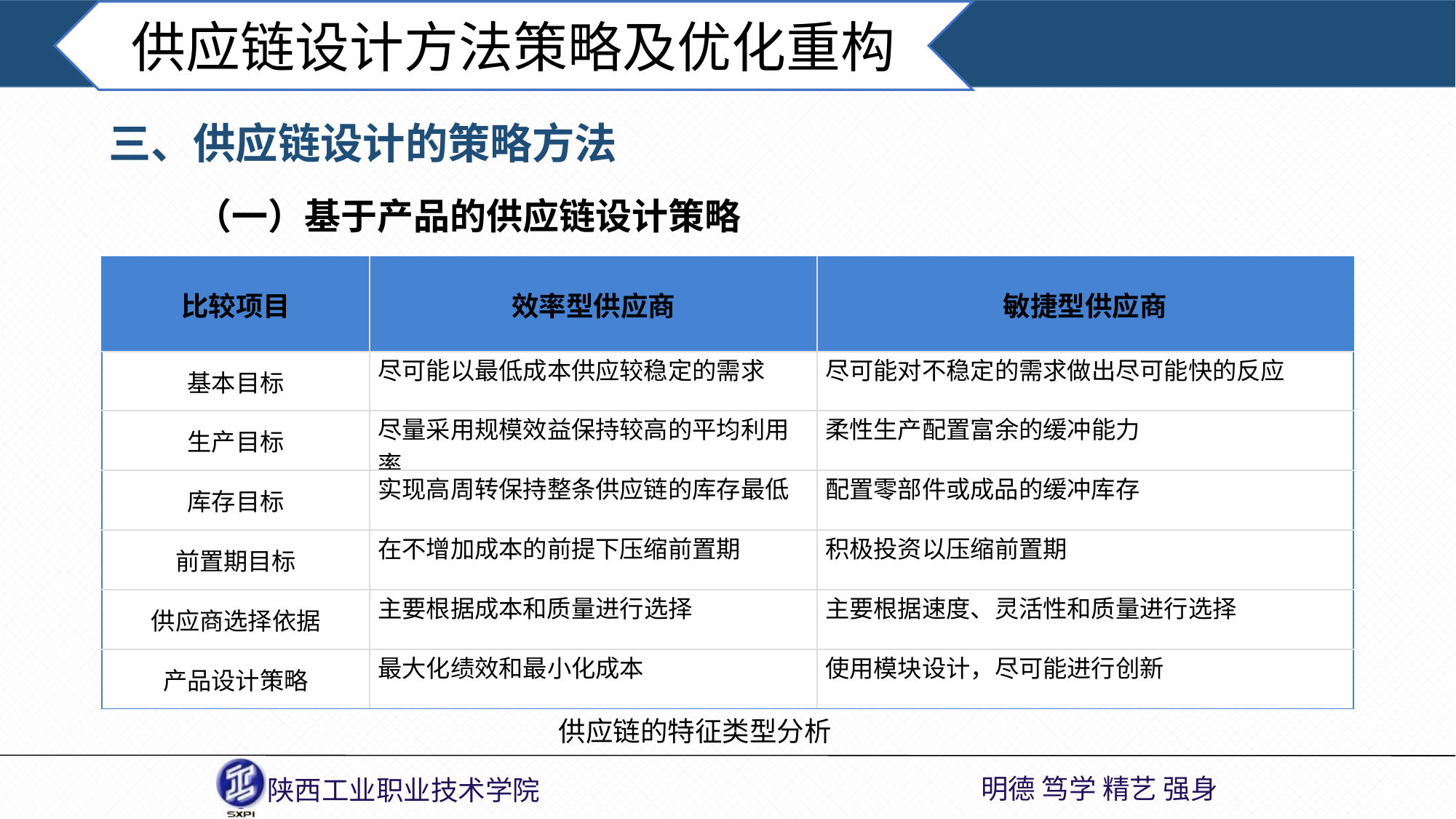

供应链设计方法策略及优化重构
三、供应链设计的策略方法
（一）基于产品的供应链设计策略
| 比较项目 | 效率型供应商 | 敏捷型供应商 |
| --- | --- | --- |
| 基本目标 | 尽可能以最低成本供应较稳定的需求 | 尽可能对不稳定的需求做出尽可能快的反应 |
| 生产目标 | 尽量采用规模效益保持较高的平均利用率 | 柔性生产配置富余的缓冲能力 |
| 库存目标 | 实现高周转保持整条供应链的库存最低 | 配置零部件或成品的缓冲库存 |
| 前置期目标 | 在不增加成本的前提下压缩前置期 | 积极投资以压缩前置期 |
| 供应商选择依据 | 主要根据成本和质量进行选择 | 主要根据速度、灵活性和质量进行选择 |
| 产品设计策略 | 最大化绩效和最小化成本 | 使用模块设计，尽可能进行创新 |
供应链的特征类型分析